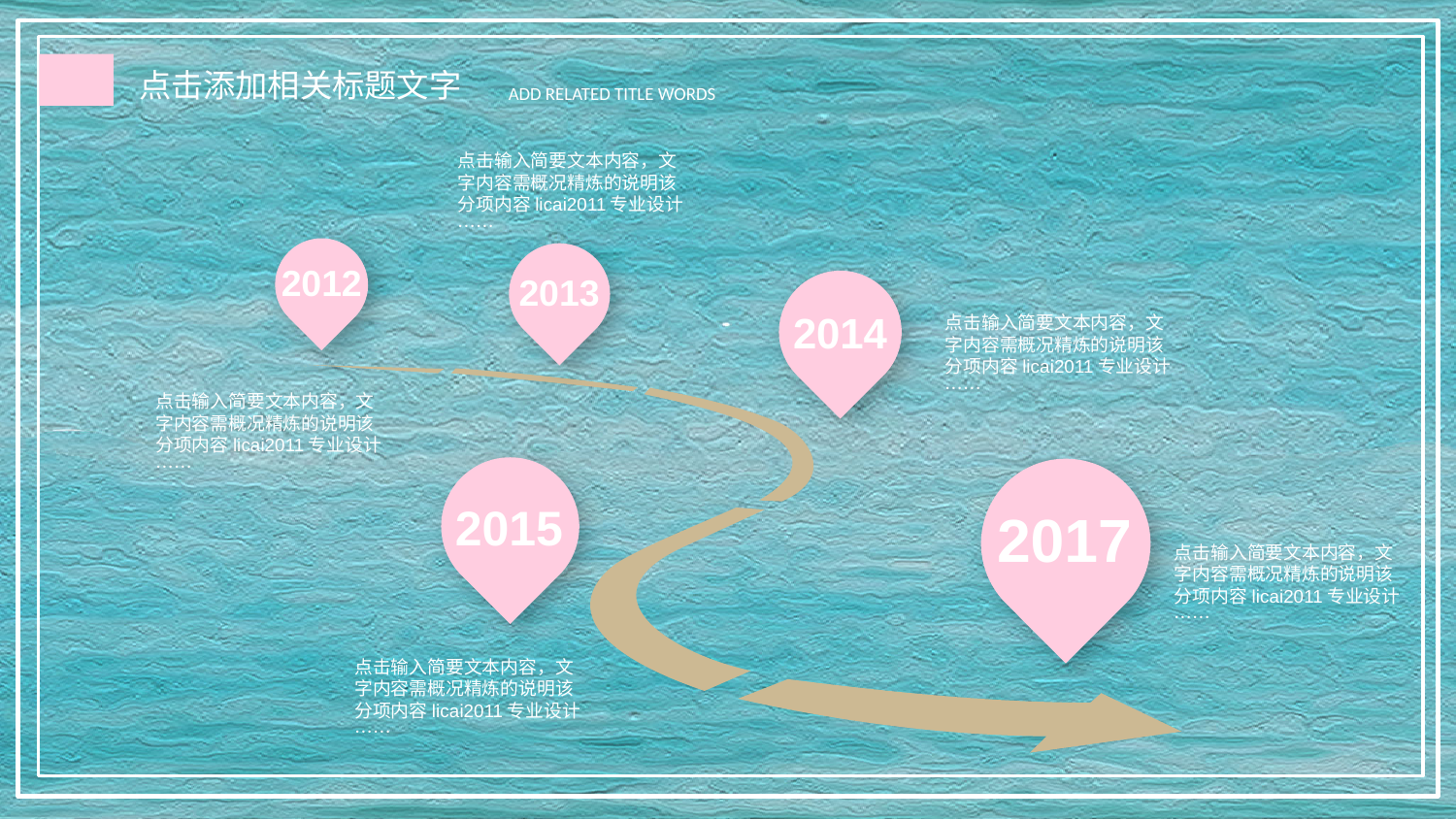

点击输入简要文本内容，文字内容需概况精炼的说明该分项内容licai2011专业设计……

2012
2013

2014
点击输入简要文本内容，文字内容需概况精炼的说明该分项内容licai2011专业设计……

点击输入简要文本内容，文字内容需概况精炼的说明该分项内容licai2011专业设计……

2015
2017

点击输入简要文本内容，文字内容需概况精炼的说明该分项内容licai2011专业设计……
点击输入简要文本内容，文字内容需概况精炼的说明该分项内容licai2011专业设计……